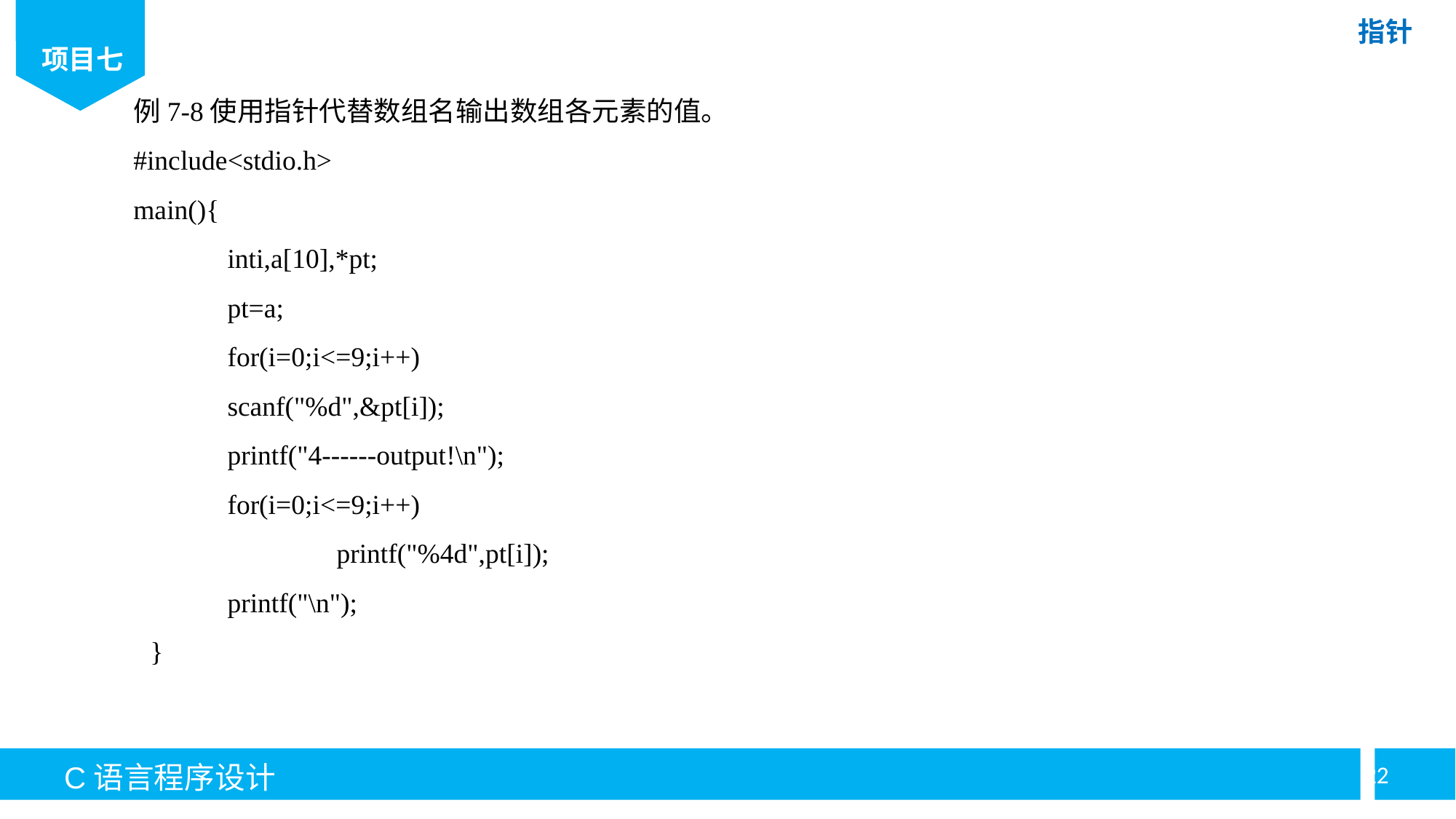

例7-8使用指针代替数组名输出数组各元素的值。
#include<stdio.h>
main(){
	inti,a[10],*pt;
	pt=a;
	for(i=0;i<=9;i++)
	scanf("%d",&pt[i]);
	printf("4------output!\n");
	for(i=0;i<=9;i++)
		printf("%4d",pt[i]);
	printf("\n");
}